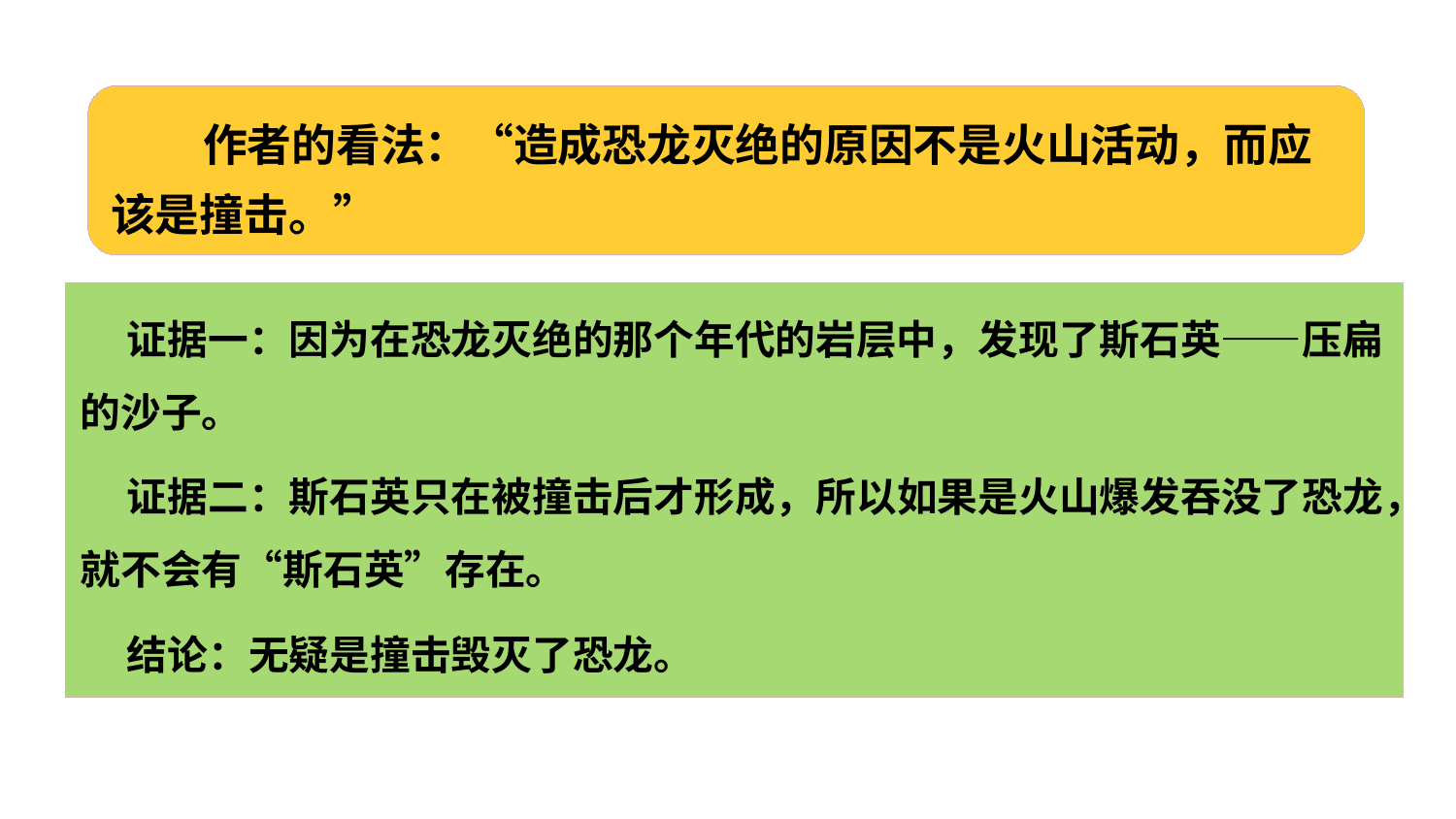

作者的看法：“造成恐龙灭绝的原因不是火山活动，而应该是撞击。”
    证据一：因为在恐龙灭绝的那个年代的岩层中，发现了斯石英——压扁的沙子。
    证据二：斯石英只在被撞击后才形成，所以如果是火山爆发吞没了恐龙，就不会有“斯石英”存在。
    结论：无疑是撞击毁灭了恐龙。